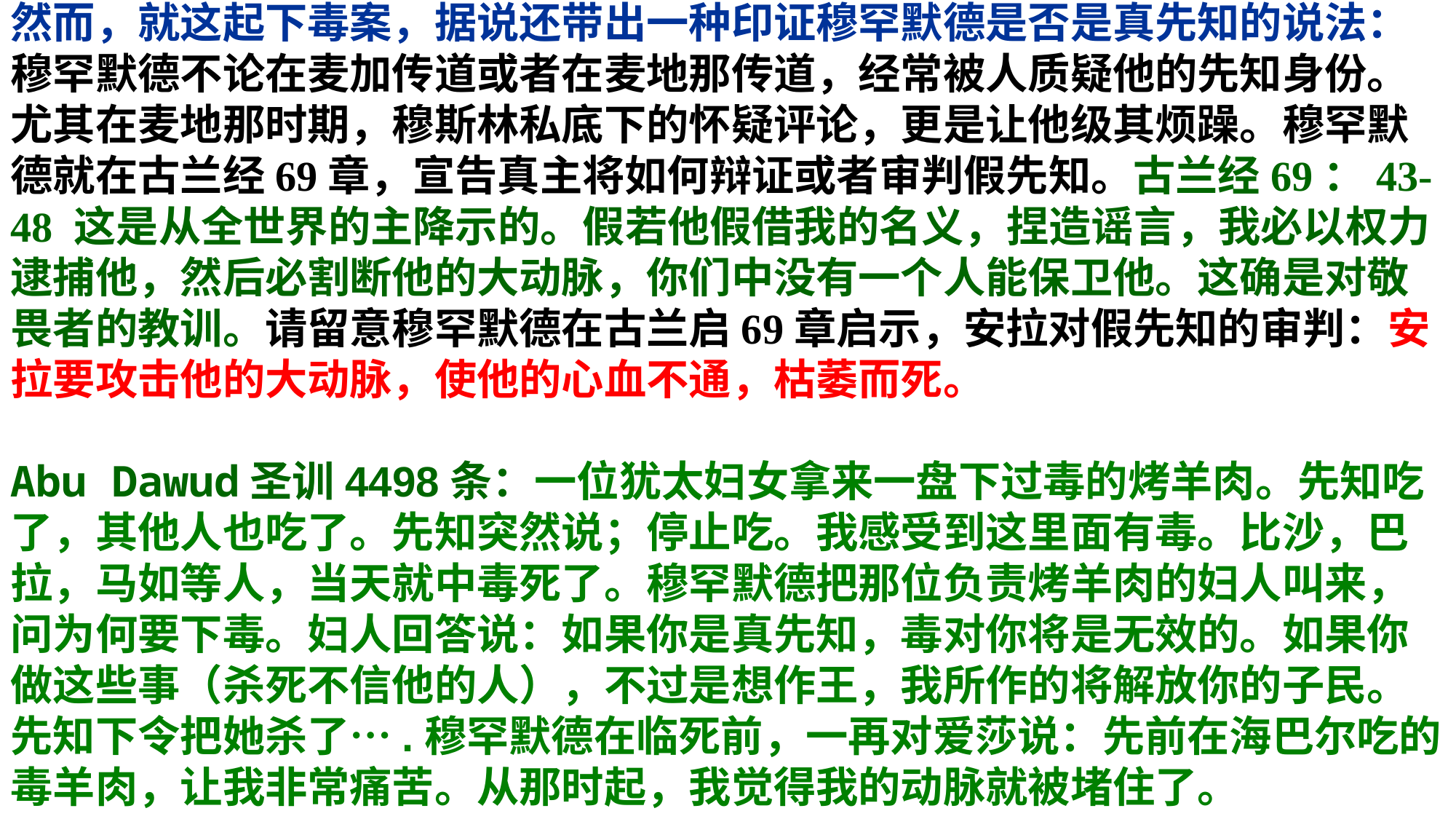

然而，就这起下毒案，据说还带出一种印证穆罕默德是否是真先知的说法：
穆罕默德不论在麦加传道或者在麦地那传道，经常被人质疑他的先知身份。尤其在麦地那时期，穆斯林私底下的怀疑评论，更是让他级其烦躁。穆罕默德就在古兰经69章，宣告真主将如何辩证或者审判假先知。古兰经69：43-48 这是从全世界的主降示的。假若他假借我的名义，捏造谣言，我必以权力逮捕他，然后必割断他的大动脉，你们中没有一个人能保卫他。这确是对敬畏者的教训。请留意穆罕默德在古兰启69章启示，安拉对假先知的审判：安拉要攻击他的大动脉，使他的心血不通，枯萎而死。

Abu Dawud圣训4498条：一位犹太妇女拿来一盘下过毒的烤羊肉。先知吃了，其他人也吃了。先知突然说；停止吃。我感受到这里面有毒。比沙，巴拉，马如等人，当天就中毒死了。穆罕默德把那位负责烤羊肉的妇人叫来，问为何要下毒。妇人回答说：如果你是真先知，毒对你将是无效的。如果你做这些事（杀死不信他的人），不过是想作王，我所作的将解放你的子民。先知下令把她杀了….穆罕默德在临死前，一再对爱莎说：先前在海巴尔吃的毒羊肉，让我非常痛苦。从那时起，我觉得我的动脉就被堵住了。